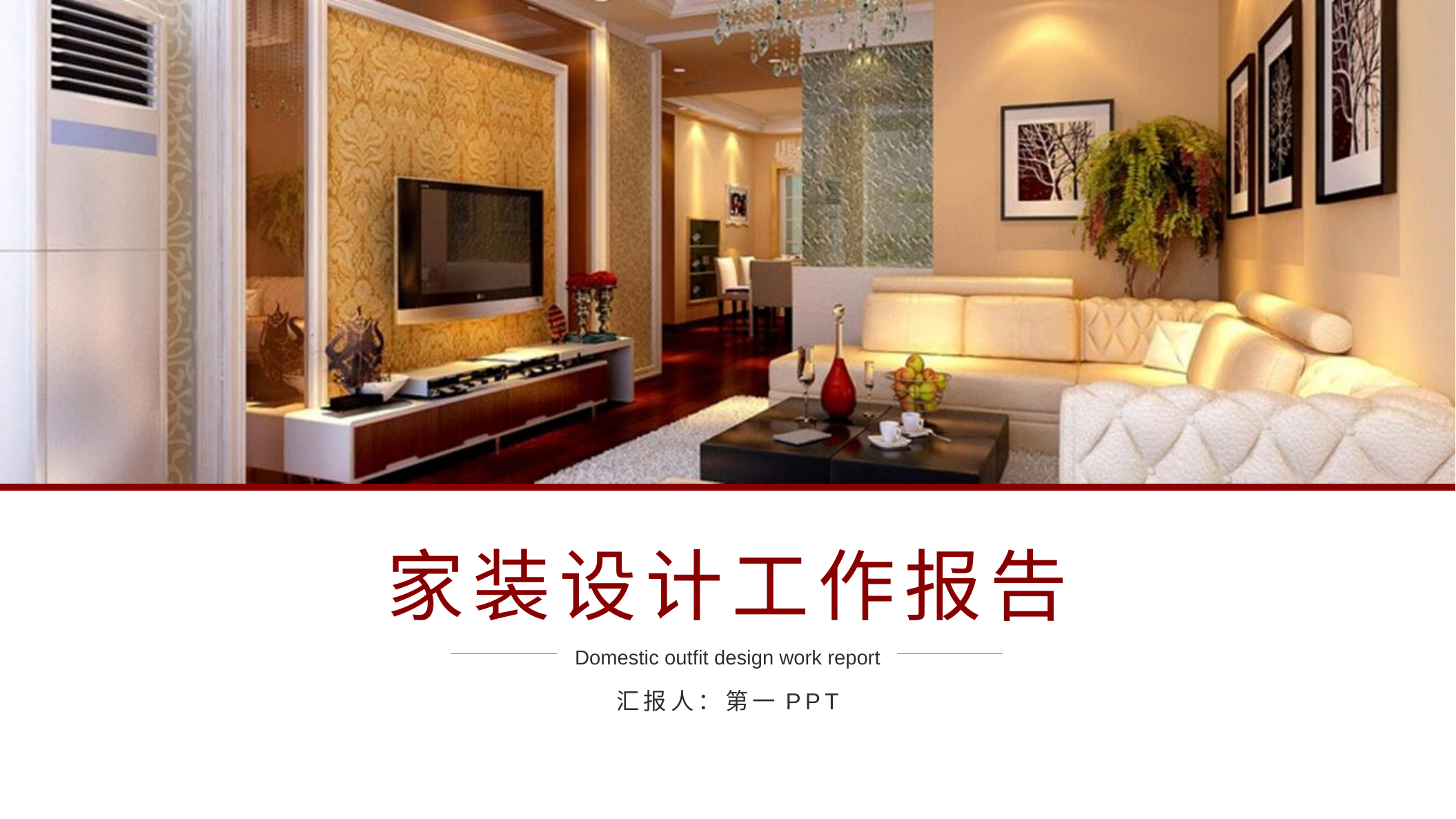

家装设计工作报告
Domestic outfit design work report
汇报人：第一PPT